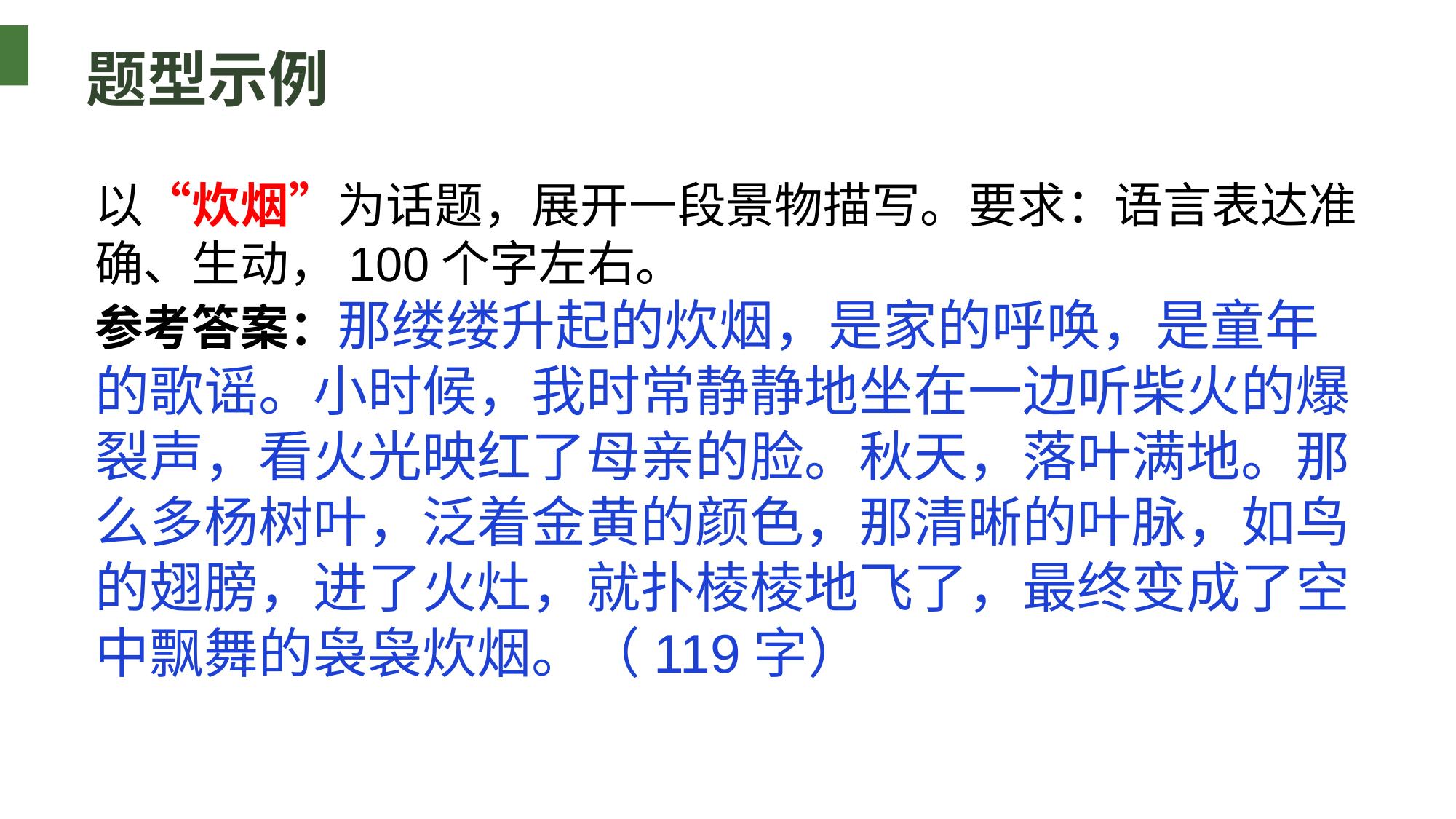

题型示例
以“炊烟”为话题，展开一段景物描写。要求：语言表达准确、生动，100个字左右。
参考答案：那缕缕升起的炊烟，是家的呼唤，是童年的歌谣。小时候，我时常静静地坐在一边听柴火的爆裂声，看火光映红了母亲的脸。秋天，落叶满地。那么多杨树叶，泛着金黄的颜色，那清晰的叶脉，如鸟的翅膀，进了火灶，就扑棱棱地飞了，最终变成了空中飘舞的袅袅炊烟。（119字）